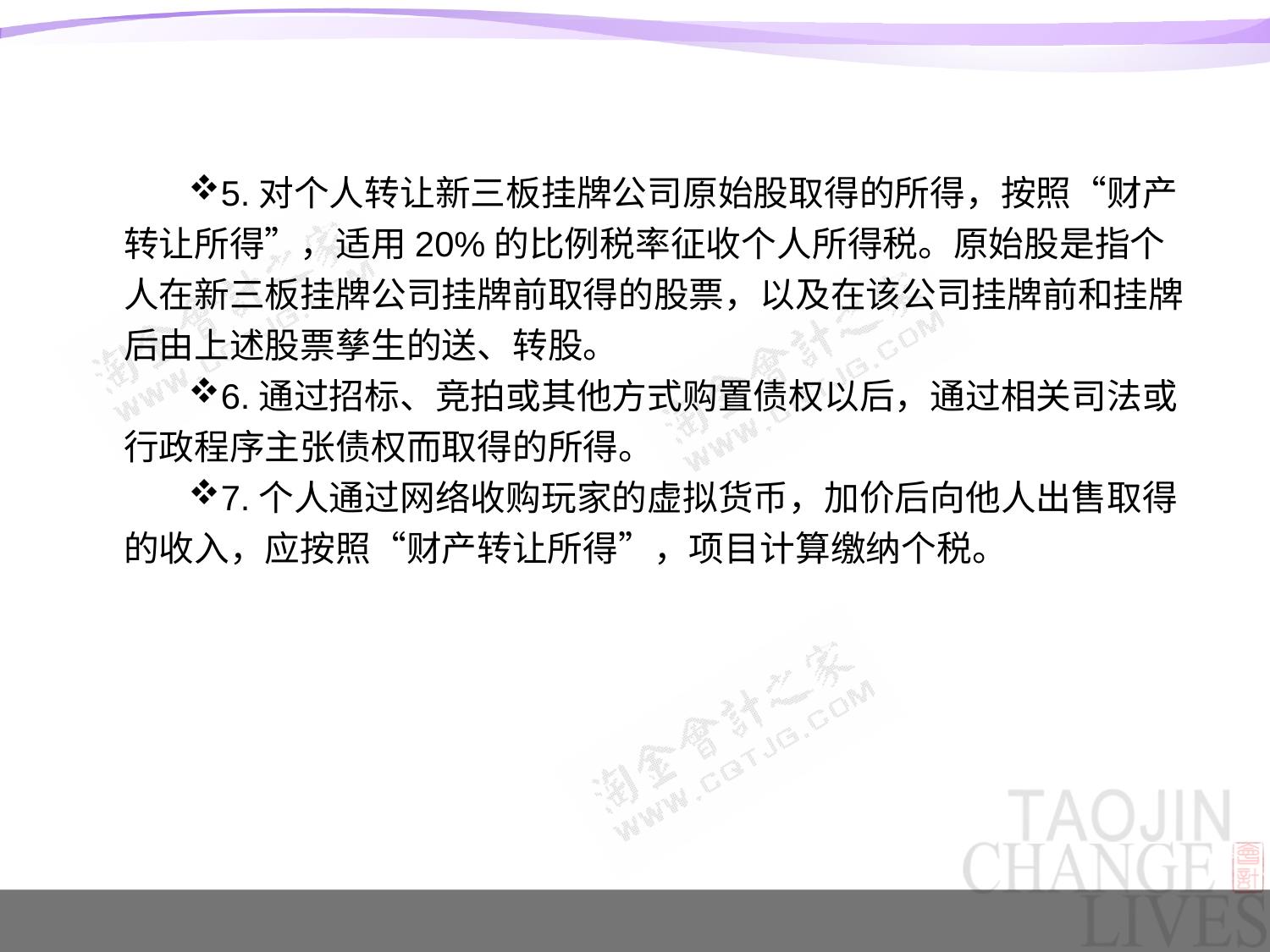

#
5.对个人转让新三板挂牌公司原始股取得的所得，按照“财产转让所得”，适用20%的比例税率征收个人所得税。原始股是指个人在新三板挂牌公司挂牌前取得的股票，以及在该公司挂牌前和挂牌后由上述股票孳生的送、转股。
6.通过招标、竞拍或其他方式购置债权以后，通过相关司法或行政程序主张债权而取得的所得。
7.个人通过网络收购玩家的虚拟货币，加价后向他人出售取得的收入，应按照“财产转让所得”，项目计算缴纳个税。